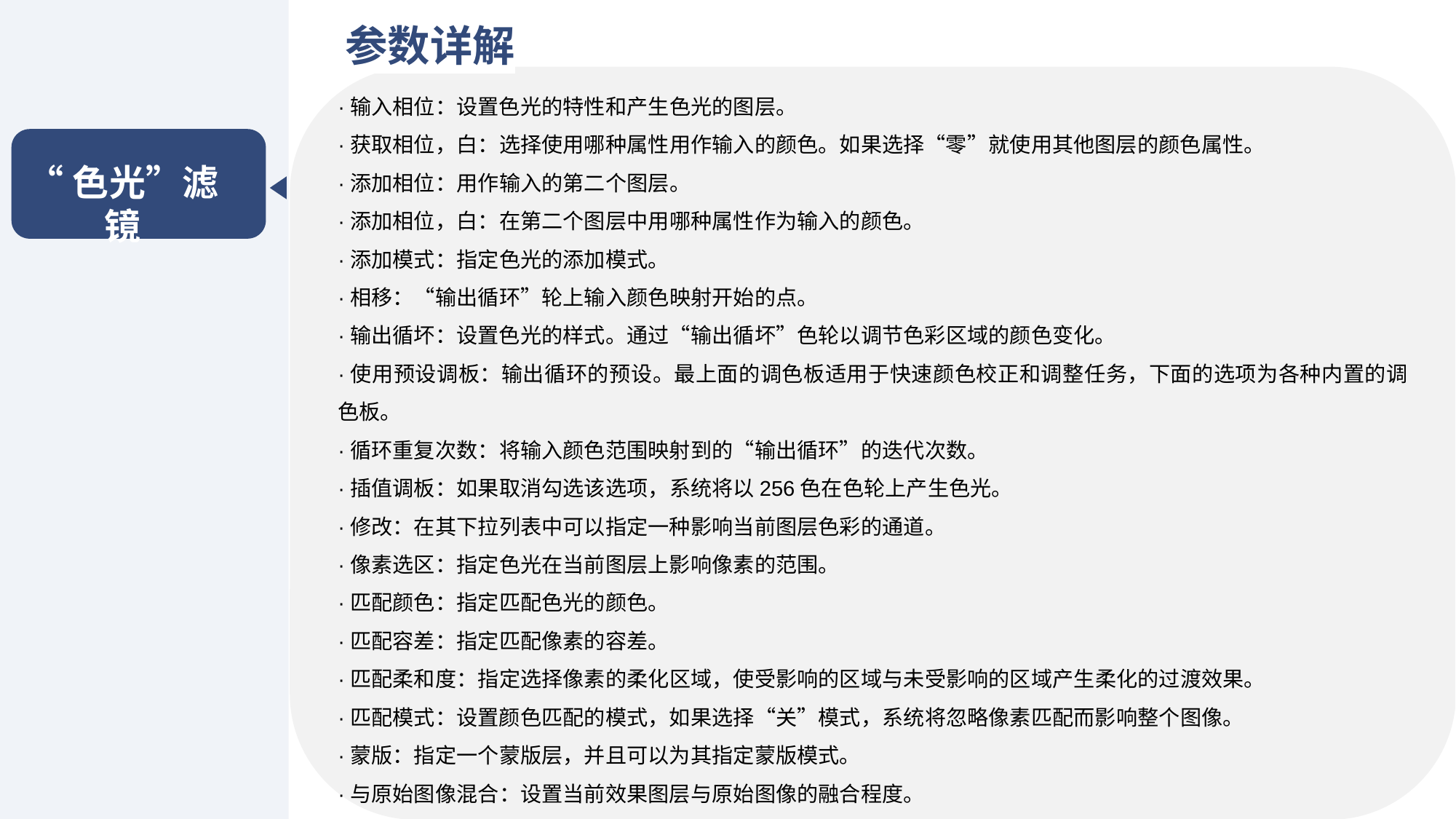

参数详解
·输入相位：设置色光的特性和产生色光的图层。
·获取相位，白：选择使用哪种属性用作输入的颜色。如果选择“零”就使用其他图层的颜色属性。
·添加相位：用作输入的第二个图层。
·添加相位，白：在第二个图层中用哪种属性作为输入的颜色。
·添加模式：指定色光的添加模式。
·相移：“输出循环”轮上输入颜色映射开始的点。
·输出循坏：设置色光的样式。通过“输出循坏”色轮以调节色彩区域的颜色变化。
·使用预设调板：输出循环的预设。最上面的调色板适用于快速颜色校正和调整任务，下面的选项为各种内置的调色板。
·循环重复次数：将输入颜色范围映射到的“输出循环”的迭代次数。
·插值调板：如果取消勾选该选项，系统将以256色在色轮上产生色光。
·修改：在其下拉列表中可以指定一种影响当前图层色彩的通道。
·像素选区：指定色光在当前图层上影响像素的范围。
·匹配颜色：指定匹配色光的颜色。
·匹配容差：指定匹配像素的容差。
·匹配柔和度：指定选择像素的柔化区域，使受影响的区域与未受影响的区域产生柔化的过渡效果。
·匹配模式：设置颜色匹配的模式，如果选择“关”模式，系统将忽略像素匹配而影响整个图像。
·蒙版：指定一个蒙版层，并且可以为其指定蒙版模式。
·与原始图像混合：设置当前效果图层与原始图像的融合程度。

“色光”滤镜